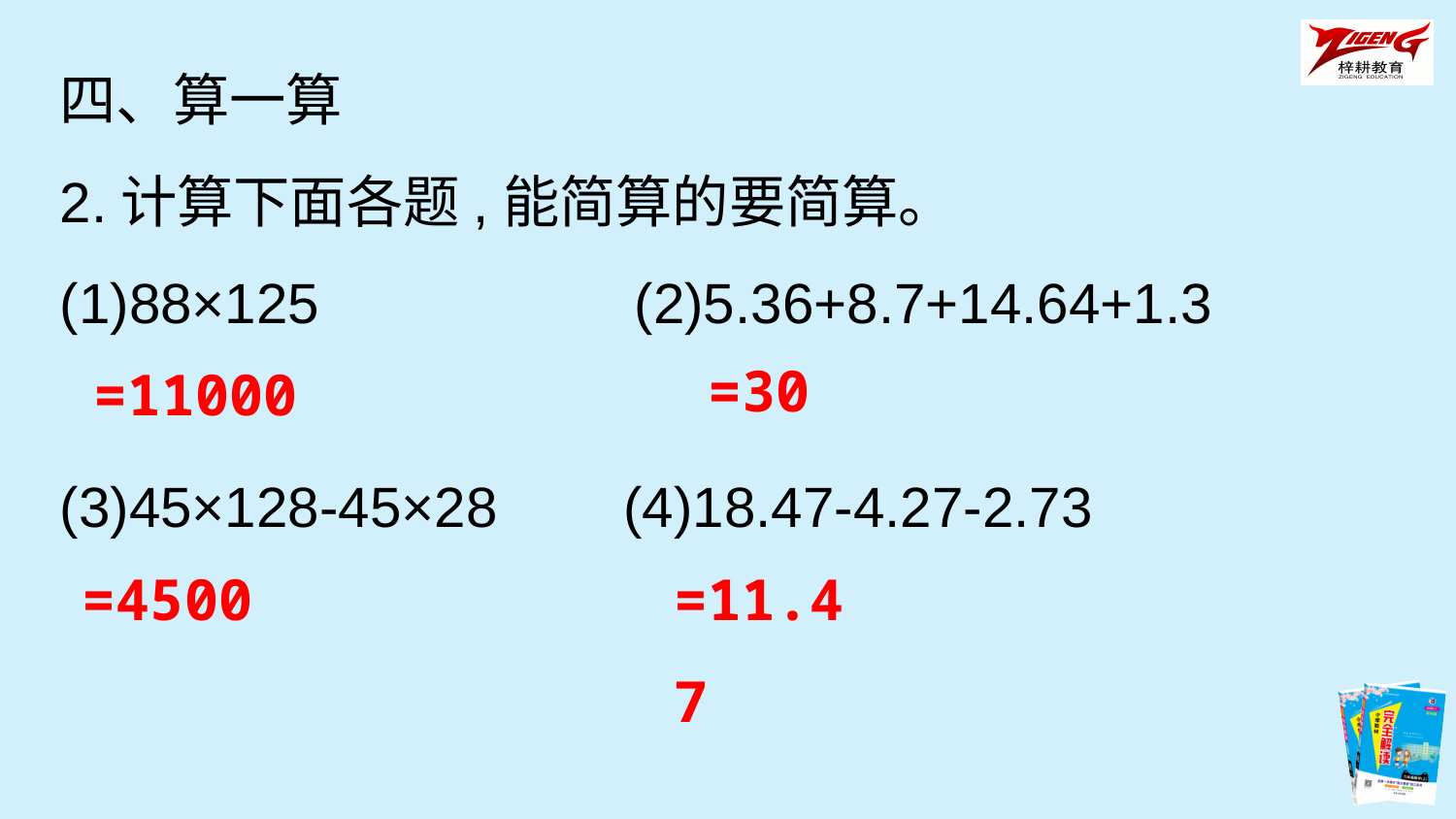

四、算一算
2.计算下面各题,能简算的要简算。
(1)88×125                    (2)5.36+8.7+14.64+1.3

(3)45×128-45×28        (4)18.47-4.27-2.73
=30
=11000
=4500
=11.47